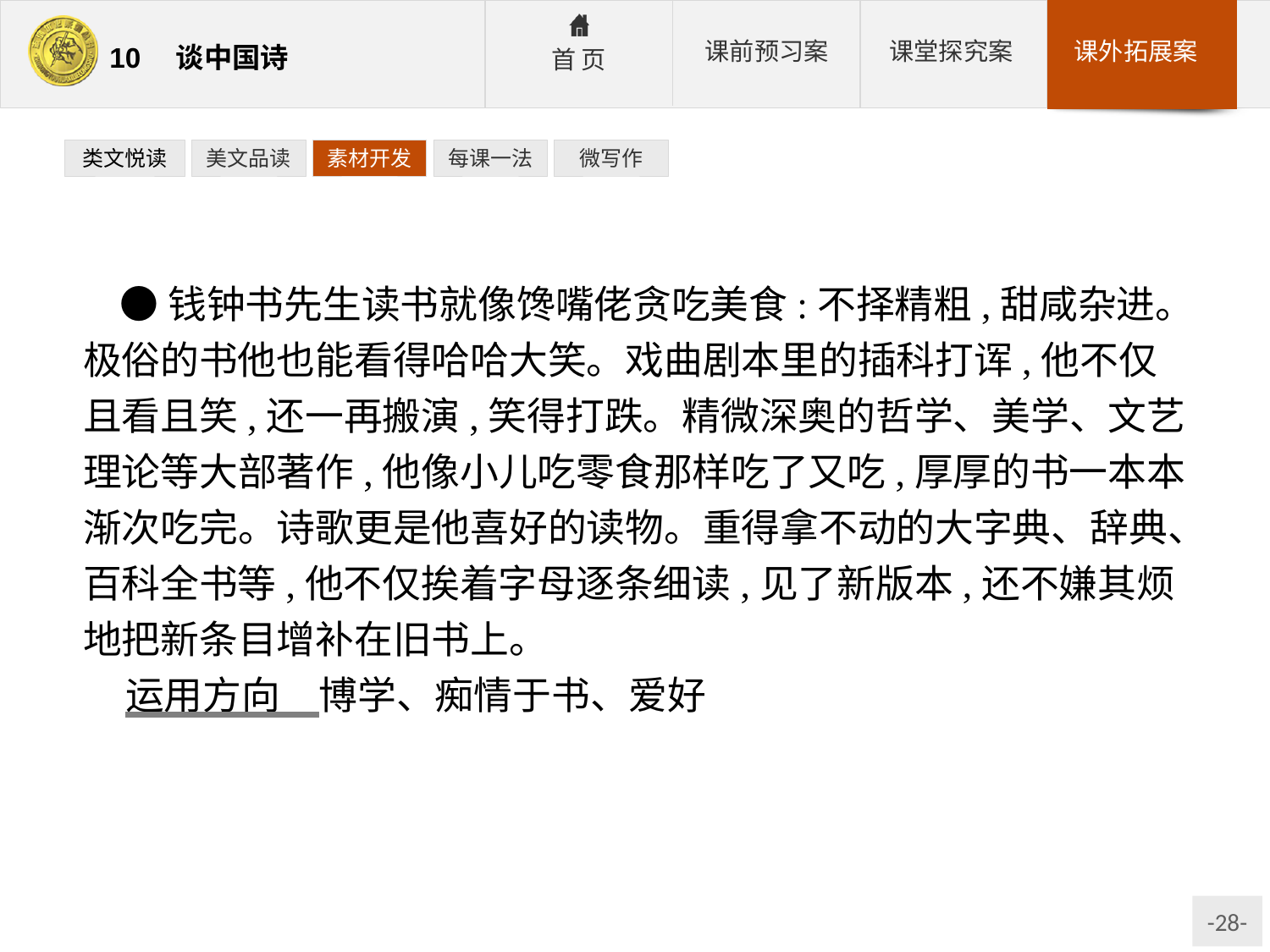

类文悦读
美文品读
素材开发
每课一法
微写作
●钱钟书先生读书就像馋嘴佬贪吃美食:不择精粗,甜咸杂进。极俗的书他也能看得哈哈大笑。戏曲剧本里的插科打诨,他不仅且看且笑,还一再搬演,笑得打跌。精微深奥的哲学、美学、文艺理论等大部著作,他像小儿吃零食那样吃了又吃,厚厚的书一本本渐次吃完。诗歌更是他喜好的读物。重得拿不动的大字典、辞典、百科全书等,他不仅挨着字母逐条细读,见了新版本,还不嫌其烦地把新条目增补在旧书上。
运用方向　博学、痴情于书、爱好